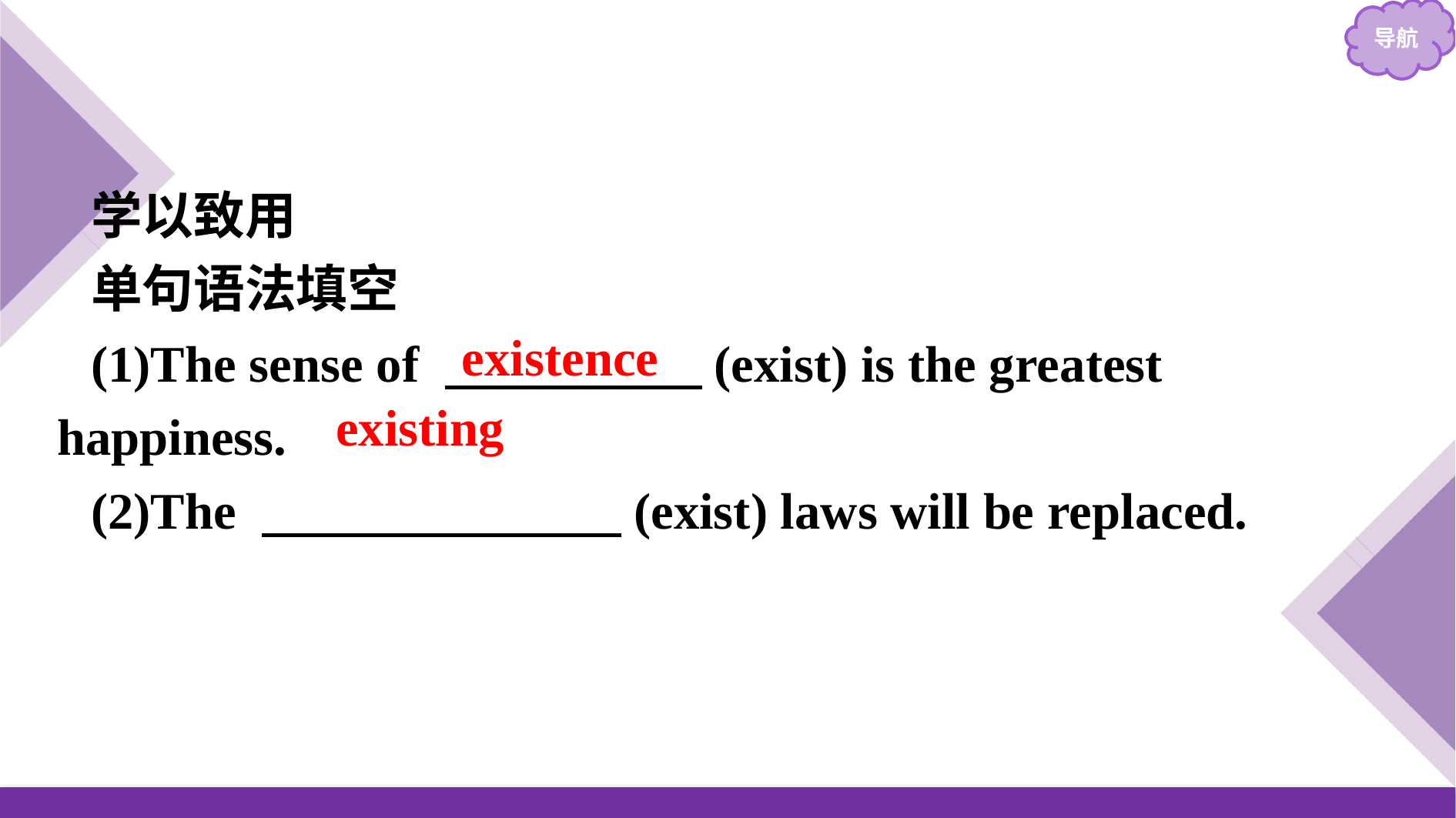

学以致用
单句语法填空
(1)The sense of 　　　　　(exist) is the greatest happiness.
(2)The 　　　　　　　(exist) laws will be replaced.
existence
existing